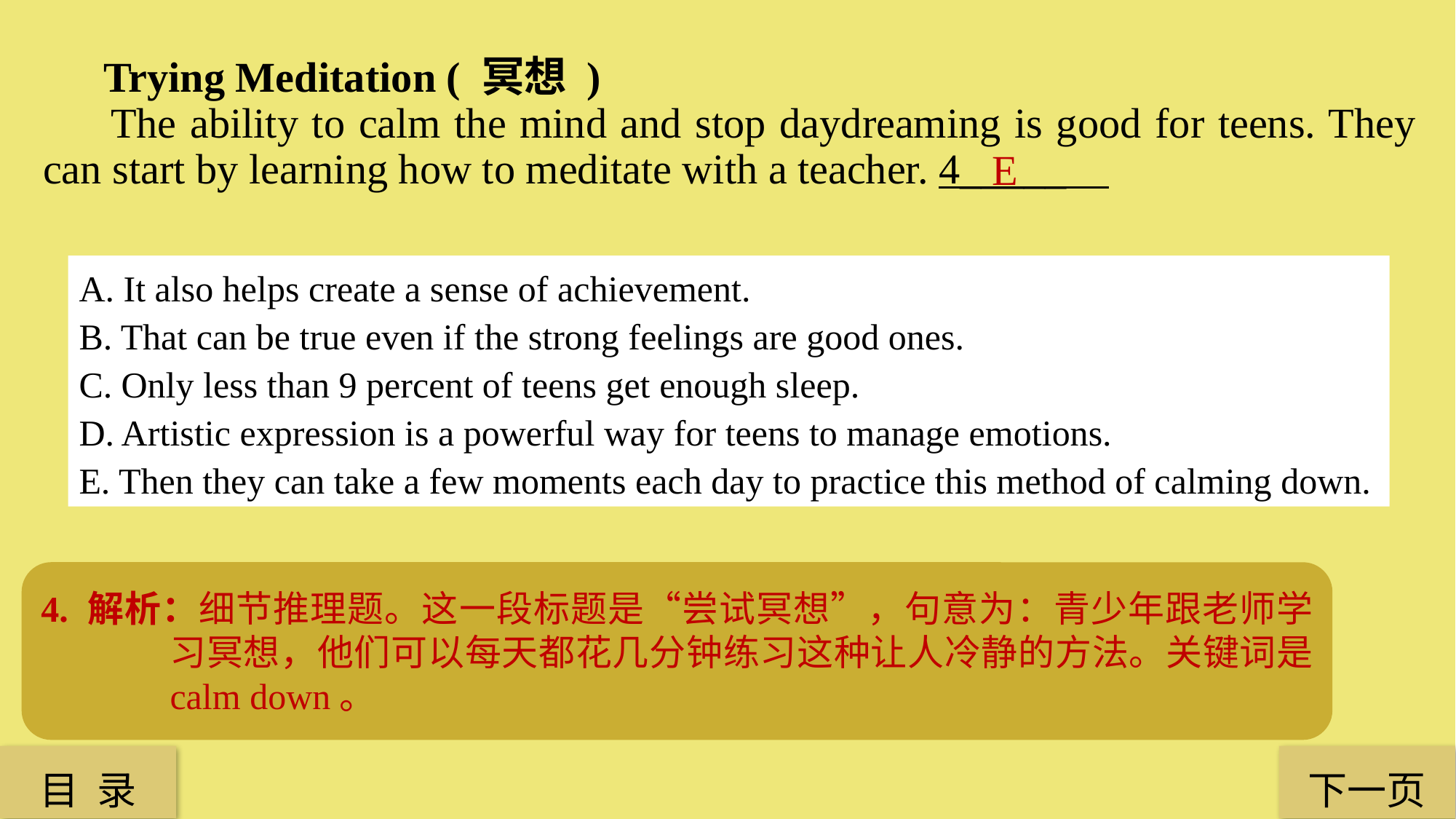

Trying Meditation ( 冥想 )
     The ability to calm the mind and stop daydreaming is good for teens. They can start by learning how to meditate with a teacher. 4_____
E
A. It also helps create a sense of achievement.
B. That can be true even if the strong feelings are good ones.
C. Only less than 9 percent of teens get enough sleep.
D. Artistic expression is a powerful way for teens to manage emotions.
E. Then they can take a few moments each day to practice this method of calming down.
4. 解析：细节推理题。这一段标题是“尝试冥想”，句意为：青少年跟老师学习冥想，他们可以每天都花几分钟练习这种让人冷静的方法。关键词是 calm down。